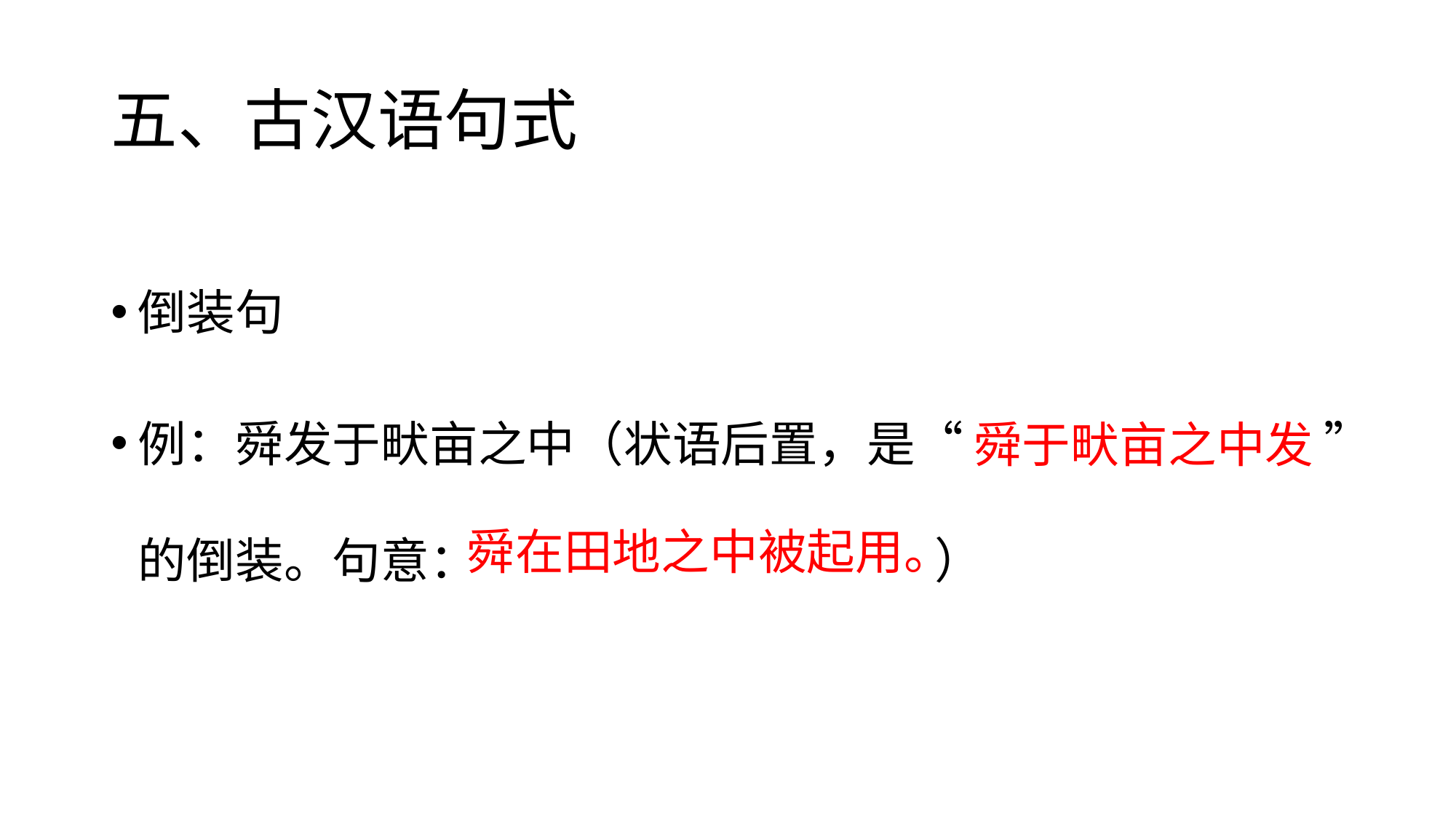

# 五、古汉语句式
倒装句
例：舜发于畎亩之中（状语后置，是“                                 ”的倒装。句意：                                          ）
舜于畎亩之中发
舜在田地之中被起用。